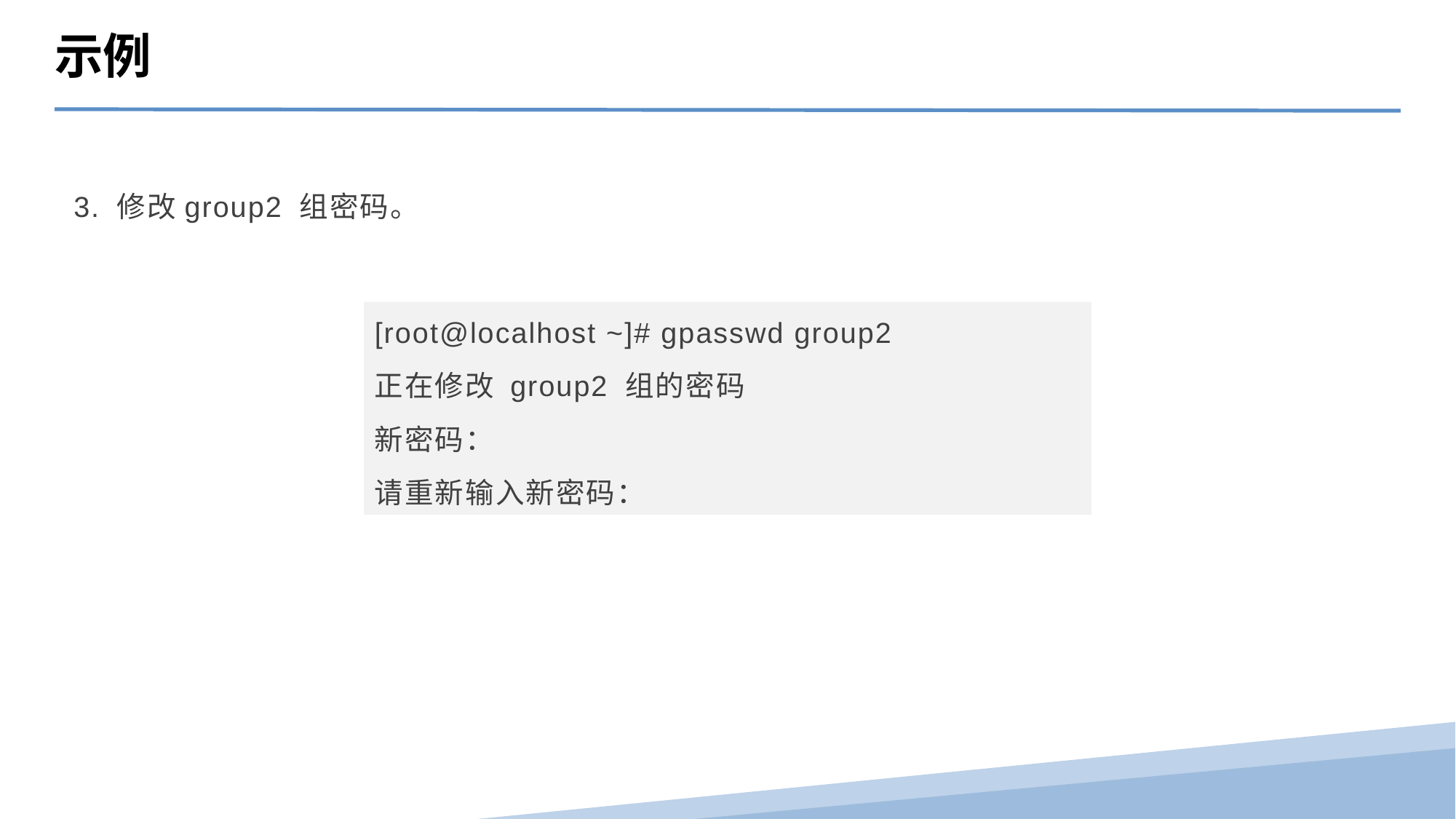

示例
3. 修改group2 组密码。

[root@localhost ~]# gpasswd group2
正在修改 group2 组的密码
新密码：
请重新输入新密码：